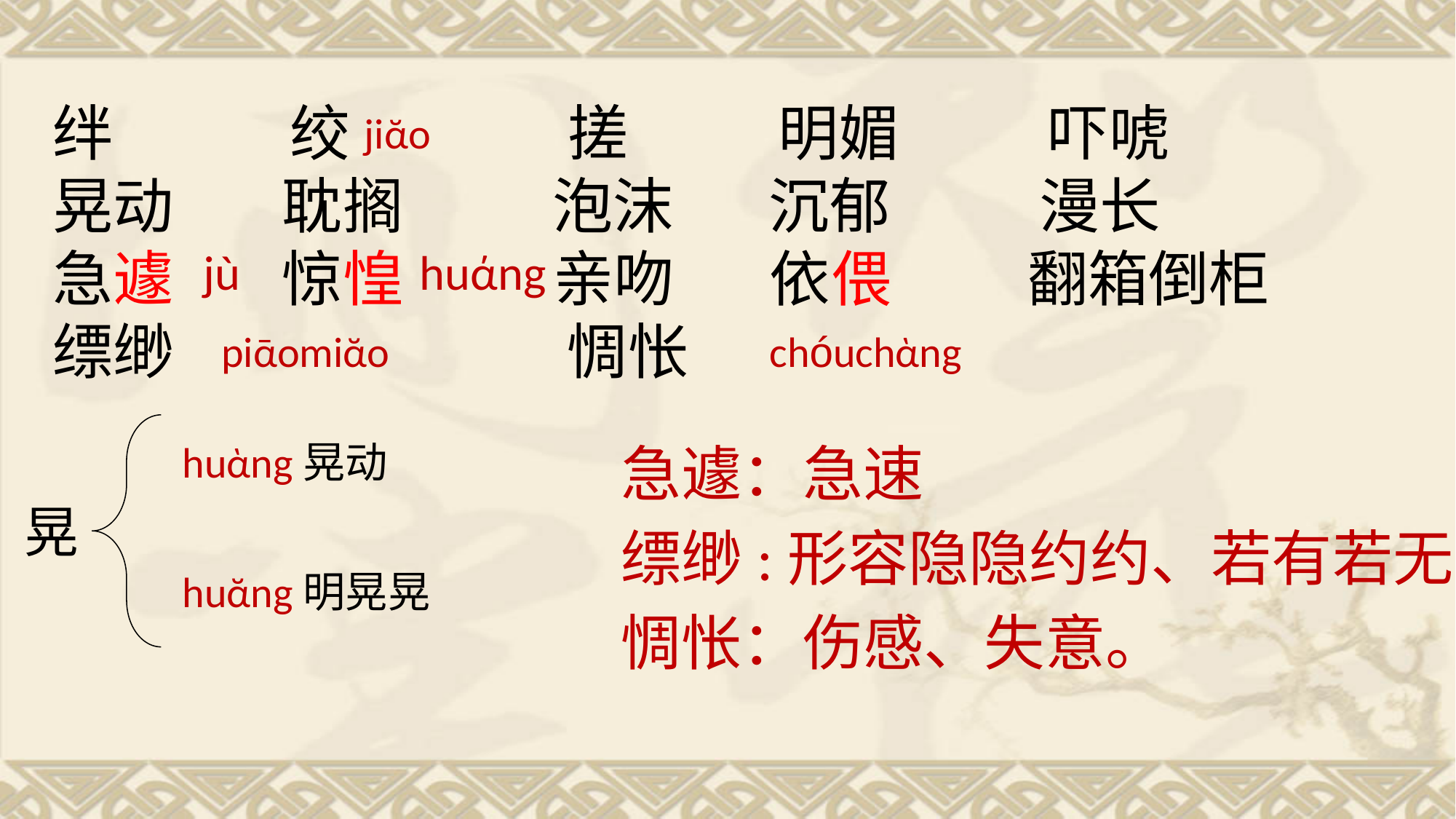

绊             绞                搓           明媚           吓唬              晃动        耽搁           泡沫       沉郁           漫长             急遽        惊惶           亲吻       依偎          翻箱倒柜
缥缈                             惆怅
jiᾰo
jù
huάng
piᾱomiᾰo
chóuchὰng

huὰng晃动
急遽：急速
晃
缥缈:形容隐隐约约、若有若无。
huᾰng明晃晃
惆怅：伤感、失意。